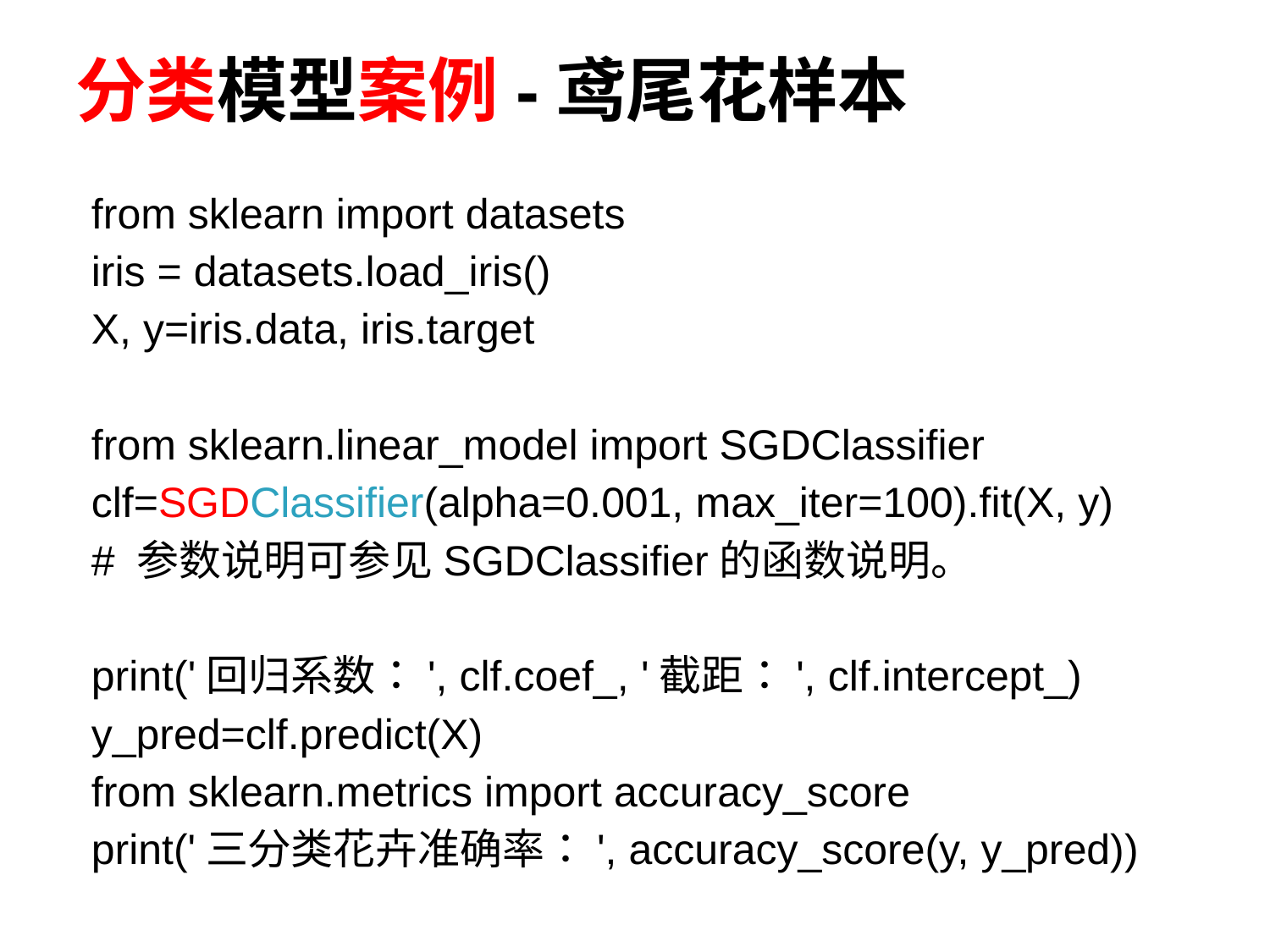

# 分类模型案例-鸢尾花样本
from sklearn import datasets
iris = datasets.load_iris()
X, y=iris.data, iris.target

from sklearn.linear_model import SGDClassifier
clf=SGDClassifier(alpha=0.001, max_iter=100).fit(X, y)
# 参数说明可参见SGDClassifier的函数说明。

print('回归系数：', clf.coef_, '截距：', clf.intercept_)
y_pred=clf.predict(X)
from sklearn.metrics import accuracy_score
print('三分类花卉准确率：', accuracy_score(y, y_pred))